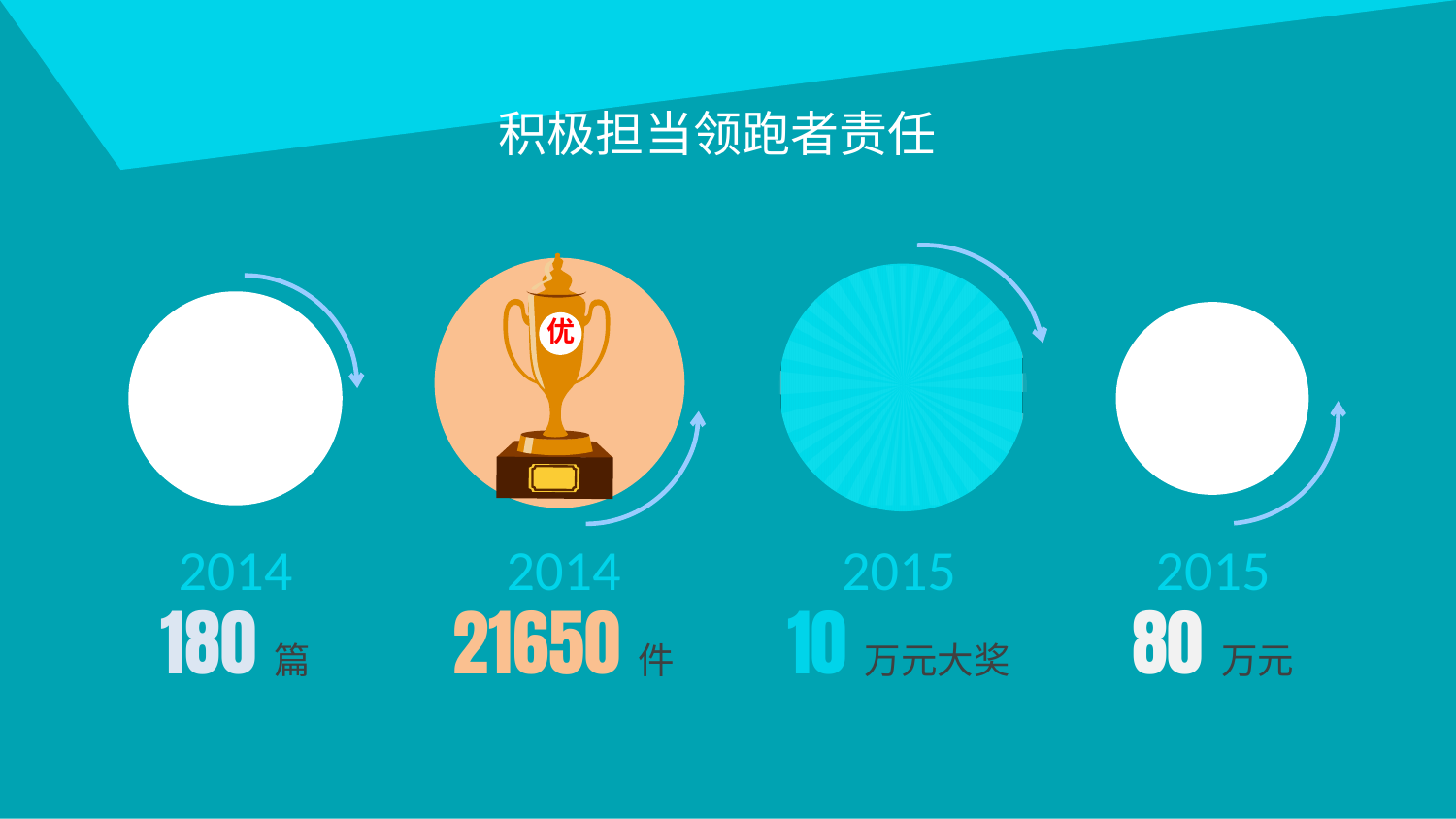

积极担当领跑者责任

优
2014
180篇
2014
21650件
2015
10万元大奖
2015
80万元